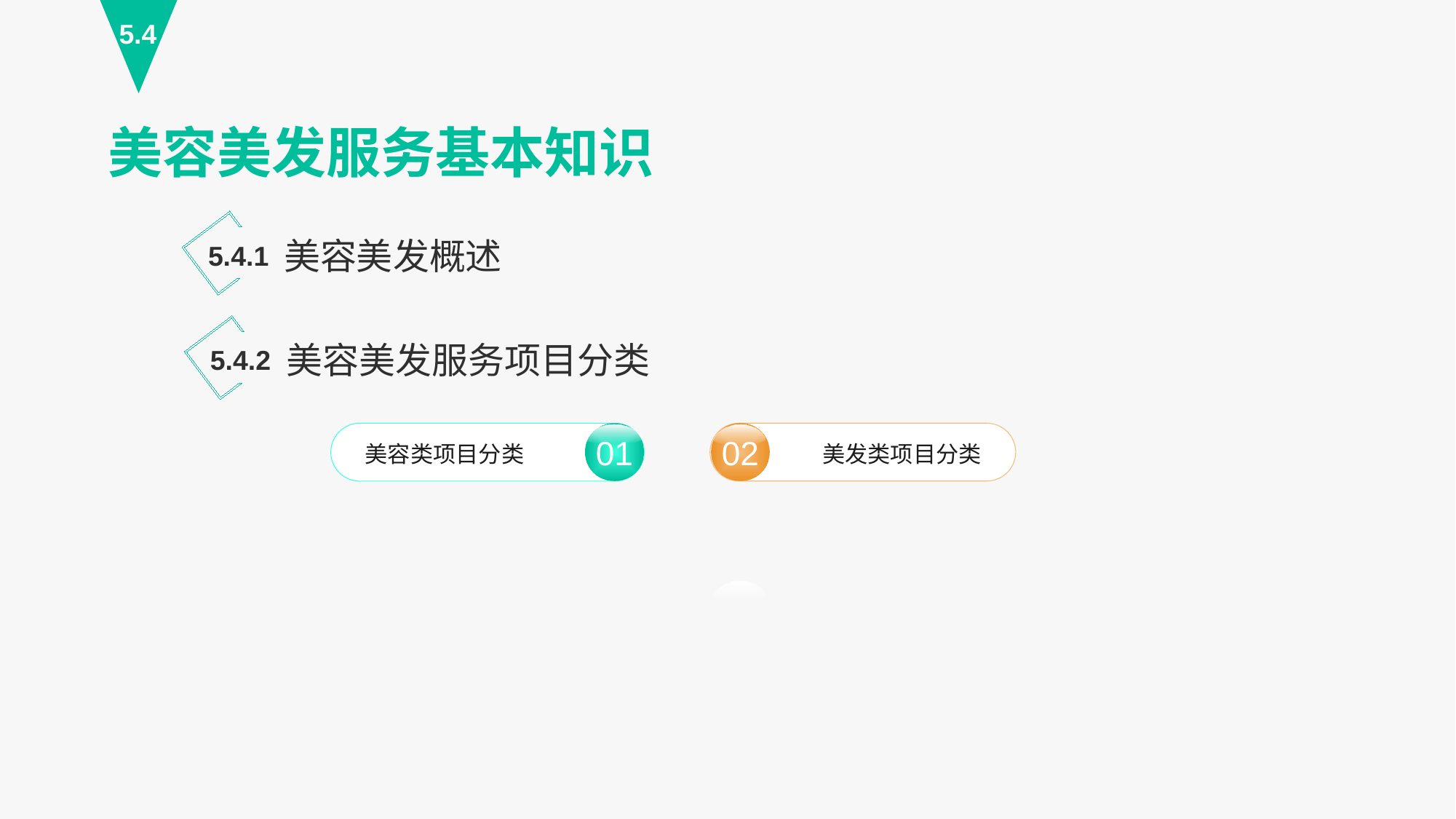

5.4
美容美发服务基本知识

美容美发概述
5.4.1

美容美发服务项目分类
5.4.2

02
美发类项目分类

01
美容类项目分类